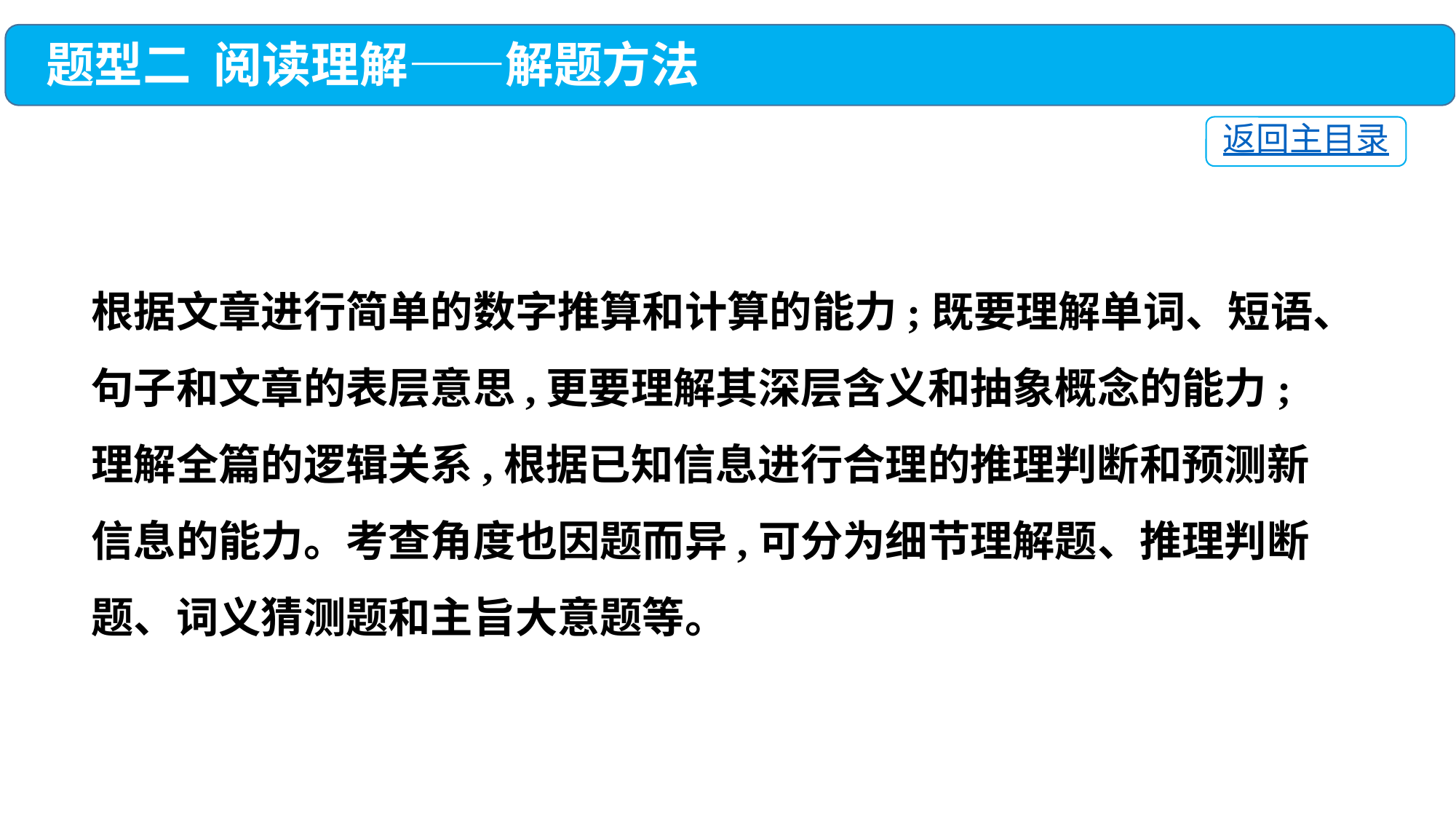

题型二  阅读理解——解题方法
返回主目录
根据文章进行简单的数字推算和计算的能力;既要理解单词、短语、句子和文章的表层意思,更要理解其深层含义和抽象概念的能力;理解全篇的逻辑关系,根据已知信息进行合理的推理判断和预测新信息的能力。考查角度也因题而异,可分为细节理解题、推理判断题、词义猜测题和主旨大意题等。